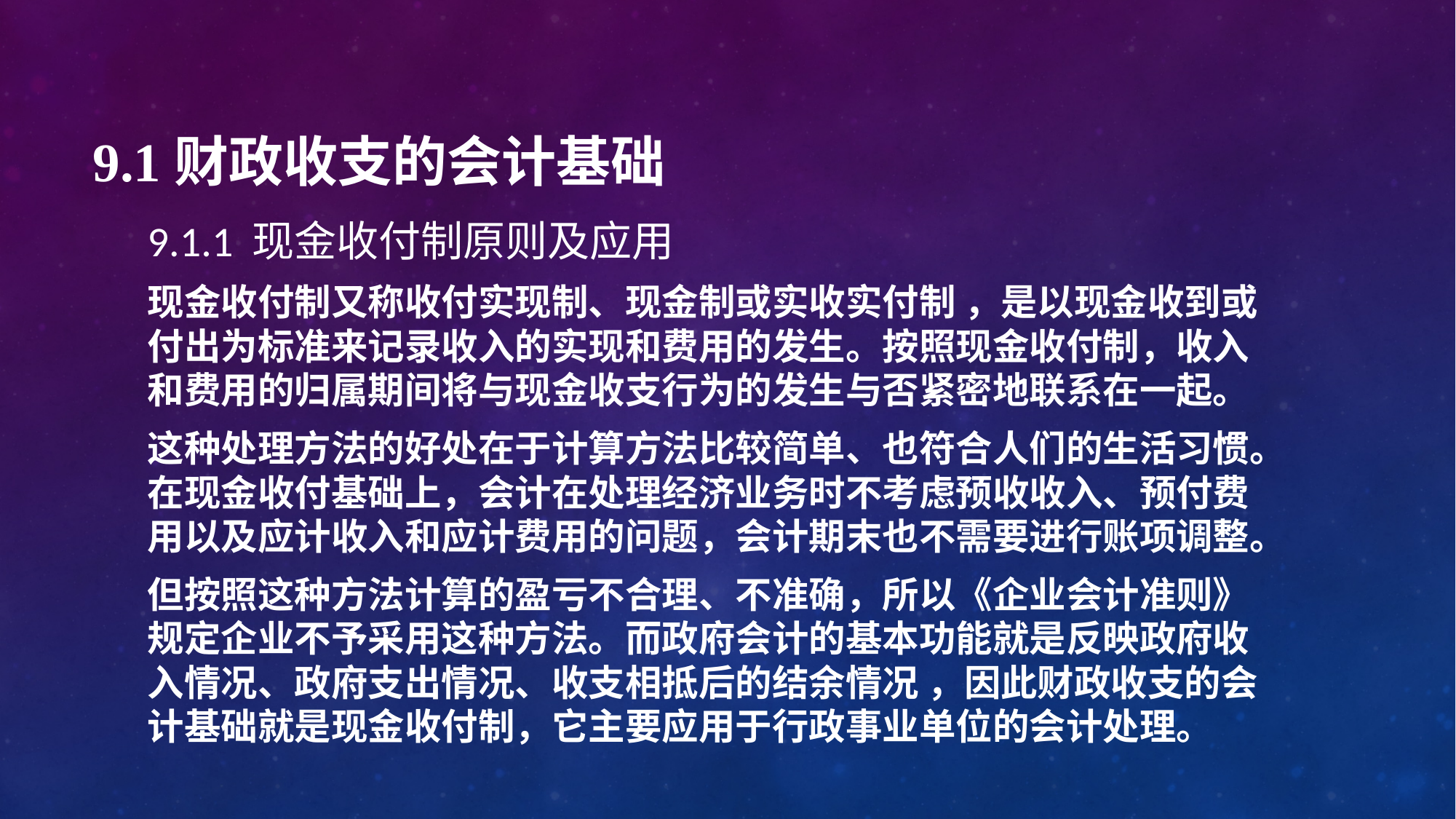

# 9.1财政收支的会计基础
9.1.1 现金收付制原则及应用
现金收付制又称收付实现制、现金制或实收实付制 ，是以现金收到或付出为标准来记录收入的实现和费用的发生。按照现金收付制，收入和费用的归属期间将与现金收支行为的发生与否紧密地联系在一起。
这种处理方法的好处在于计算方法比较简单、也符合人们的生活习惯。在现金收付基础上，会计在处理经济业务时不考虑预收收入、预付费用以及应计收入和应计费用的问题，会计期末也不需要进行账项调整。
但按照这种方法计算的盈亏不合理、不准确，所以《企业会计准则》规定企业不予采用这种方法。而政府会计的基本功能就是反映政府收入情况、政府支出情况、收支相抵后的结余情况 ，因此财政收支的会计基础就是现金收付制，它主要应用于行政事业单位的会计处理。